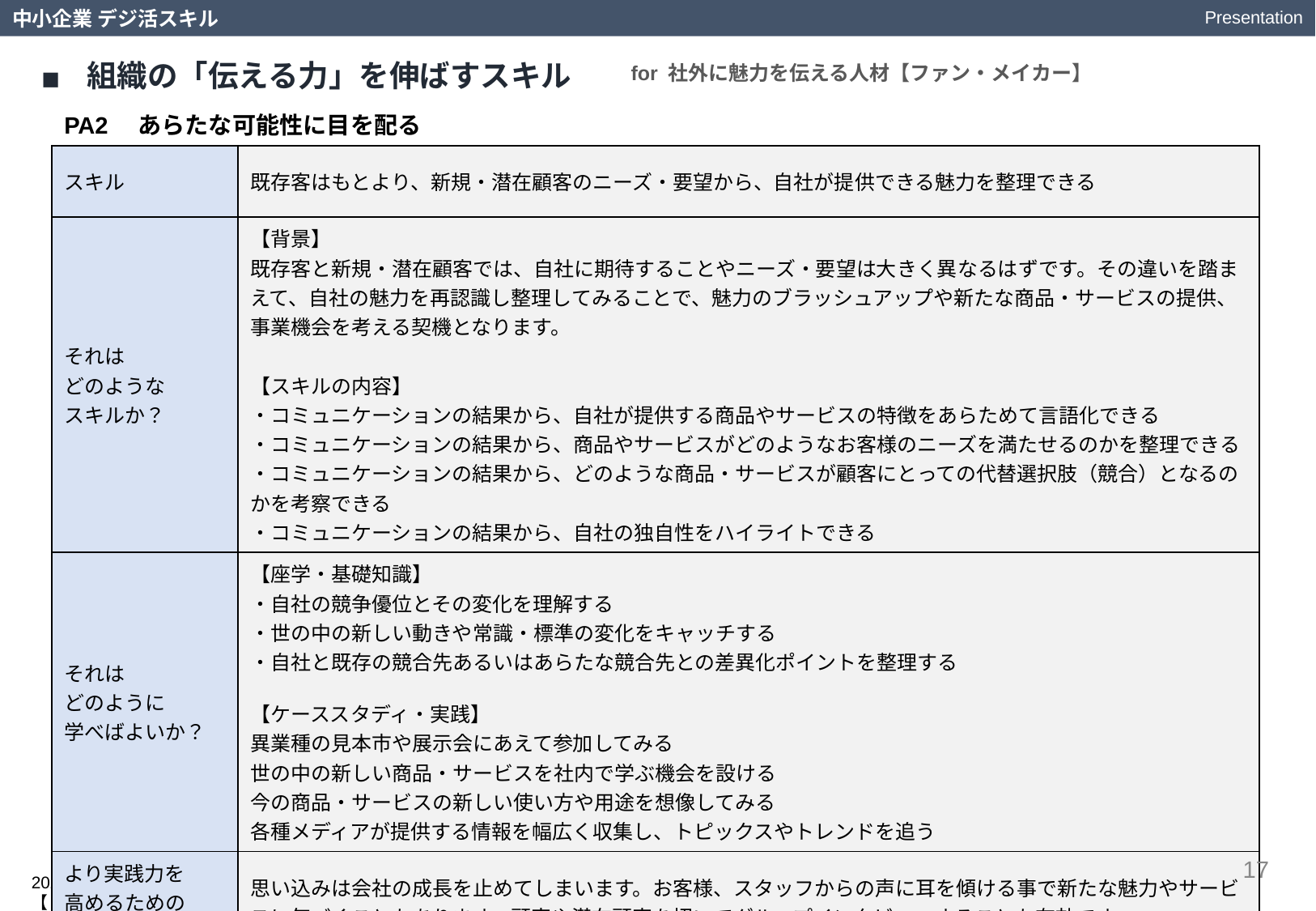

Presentation
中小企業 デジ活スキル
組織の「伝える力」を伸ばすスキル
for 社外に魅力を伝える人材【ファン・メイカー】
PA2　あらたな可能性に目を配る
| スキル | 既存客はもとより、新規・潜在顧客のニーズ・要望から、自社が提供できる魅力を整理できる |
| --- | --- |
| それは どのような スキルか？ | 【背景】 既存客と新規・潜在顧客では、自社に期待することやニーズ・要望は大きく異なるはずです。その違いを踏まえて、自社の魅力を再認識し整理してみることで、魅力のブラッシュアップや新たな商品・サービスの提供、事業機会を考える契機となります。 【スキルの内容】 ・コミュニケーションの結果から、自社が提供する商品やサービスの特徴をあらためて言語化できる ・コミュニケーションの結果から、商品やサービスがどのようなお客様のニーズを満たせるのかを整理できる ・コミュニケーションの結果から、どのような商品・サービスが顧客にとっての代替選択肢（競合）となるのかを考察できる ・コミュニケーションの結果から、自社の独自性をハイライトできる |
| それは どのように 学べばよいか？ | 【座学・基礎知識】 ・自社の競争優位とその変化を理解する ・世の中の新しい動きや常識・標準の変化をキャッチする ・自社と既存の競合先あるいはあらたな競合先との差異化ポイントを整理する 【ケーススタディ・実践】 異業種の見本市や展示会にあえて参加してみる 世の中の新しい商品・サービスを社内で学ぶ機会を設ける 今の商品・サービスの新しい使い方や用途を想像してみる 各種メディアが提供する情報を幅広く収集し、トピックスやトレンドを追う |
| より実践力を 高めるための 視点や考え方は？ | 思い込みは会社の成長を止めてしまいます。お客様、スタッフからの声に耳を傾ける事で新たな魅力やサービスに気づくこともあります。顧客や潜在顧客を招いてグループインタビューすることも有効です。 イノベーションの視点を持ちましょう。 |
17